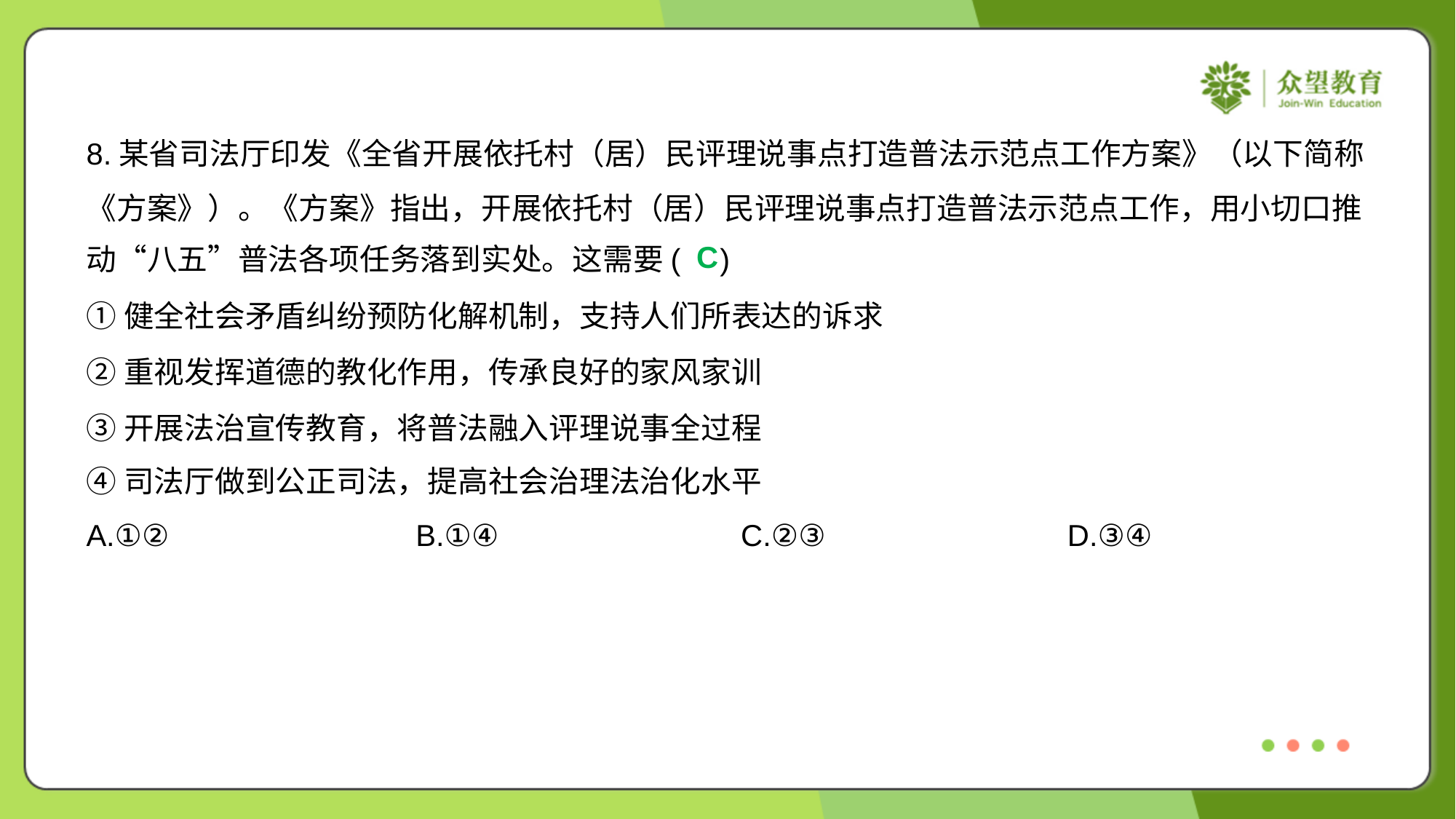

8.某省司法厅印发《全省开展依托村（居）民评理说事点打造普法示范点工作方案》（以下简称
《方案》）。《方案》指出，开展依托村（居）民评理说事点打造普法示范点工作，用小切口推
动“八五”普法各项任务落到实处。这需要(     )
C
①健全社会矛盾纠纷预防化解机制，支持人们所表达的诉求
②重视发挥道德的教化作用，传承良好的家风家训
③开展法治宣传教育，将普法融入评理说事全过程
④司法厅做到公正司法，提高社会治理法治化水平
A.①②	B.①④	C.②③	D.③④